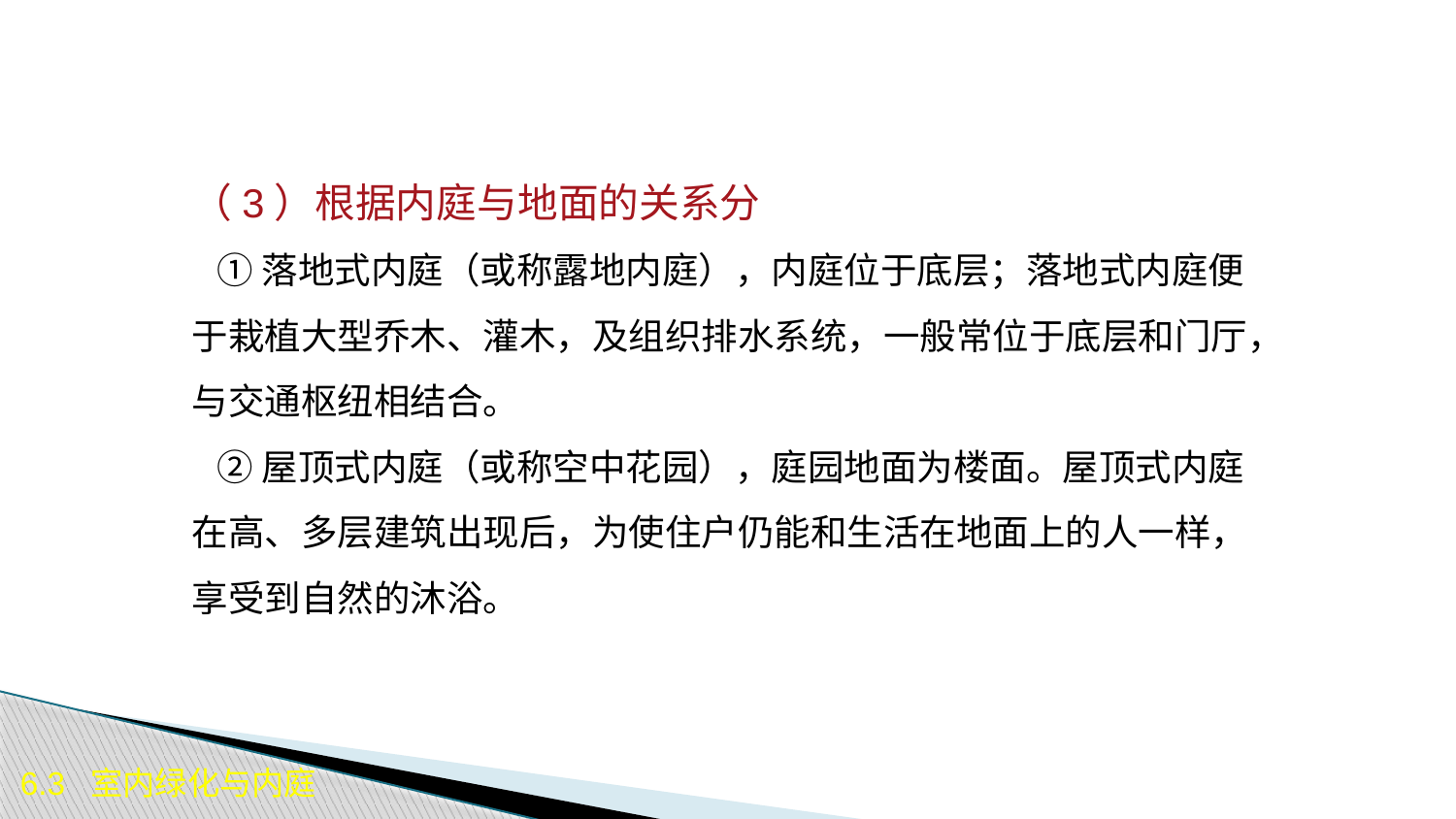

（3）根据内庭与地面的关系分
   ①落地式内庭（或称露地内庭），内庭位于底层；落地式内庭便于栽植大型乔木、灌木，及组织排水系统，一般常位于底层和门厅，与交通枢纽相结合。
   ②屋顶式内庭（或称空中花园），庭园地面为楼面。屋顶式内庭在高、多层建筑出现后，为使住户仍能和生活在地面上的人一样，享受到自然的沐浴。
6.3  室内绿化与内庭